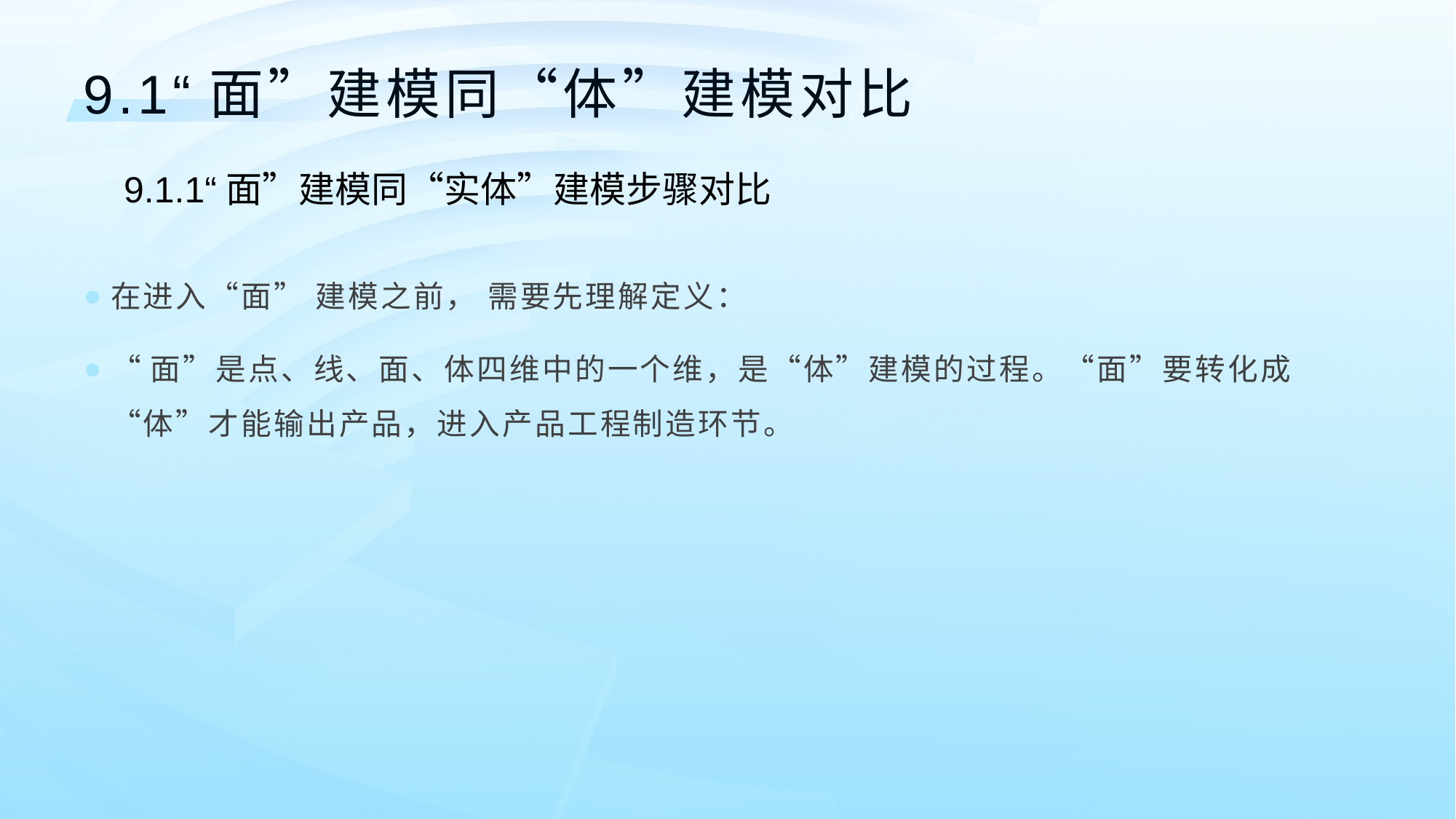

9.1“面”建模同“体”建模对比
9.1.1“面”建模同“实体”建模步骤对比
在进入“面” 建模之前， 需要先理解定义：
“面”是点、线、面、体四维中的一个维，是“体”建模的过程。“面”要转化成“体”才能输出产品，进入产品工程制造环节。